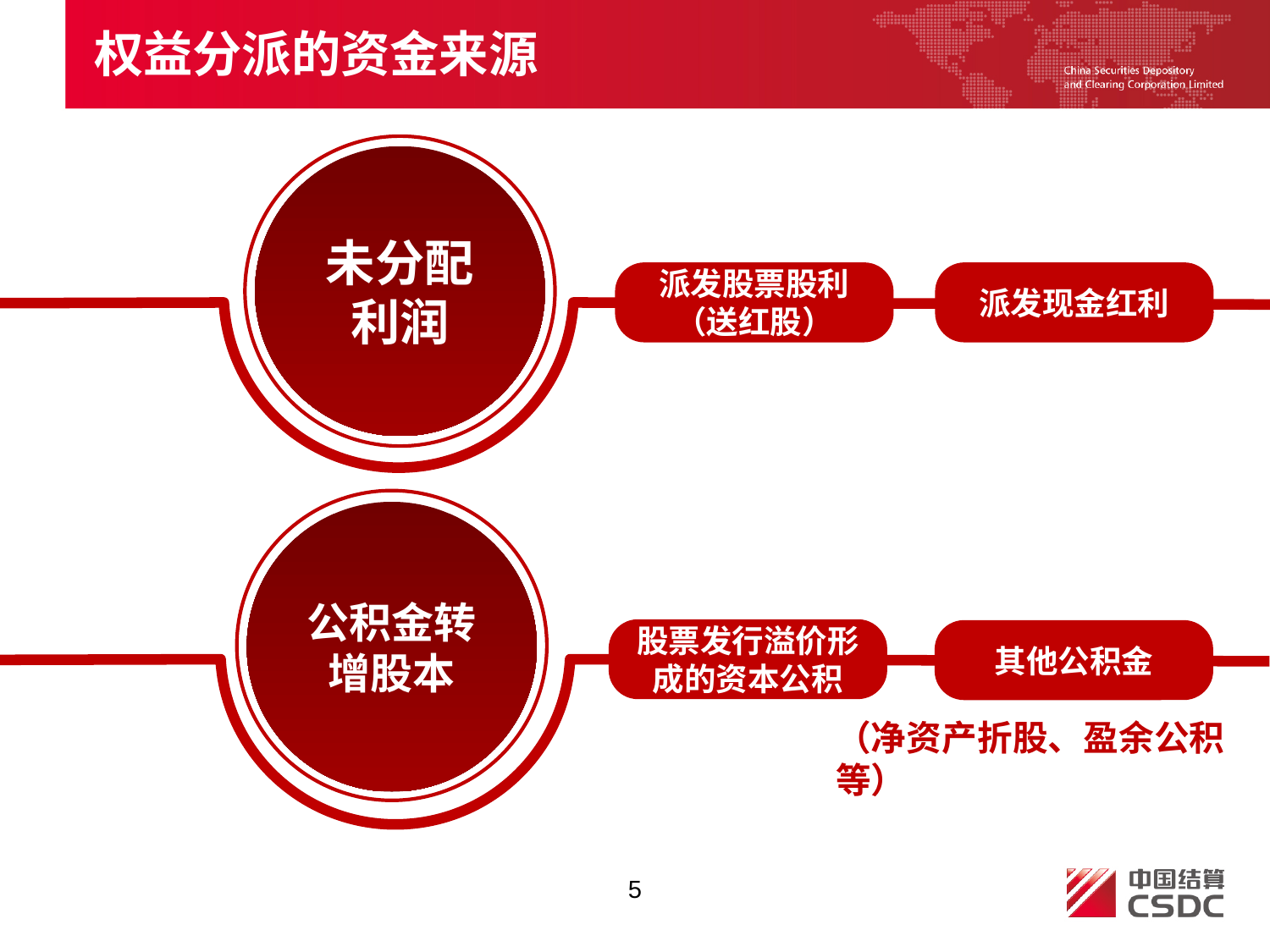

权益分派的资金来源

未分配利润
派发股票股利（送红股）
派发现金红利

公积金转增股本
股票发行溢价形成的资本公积
其他公积金

（净资产折股、盈余公积等）
5